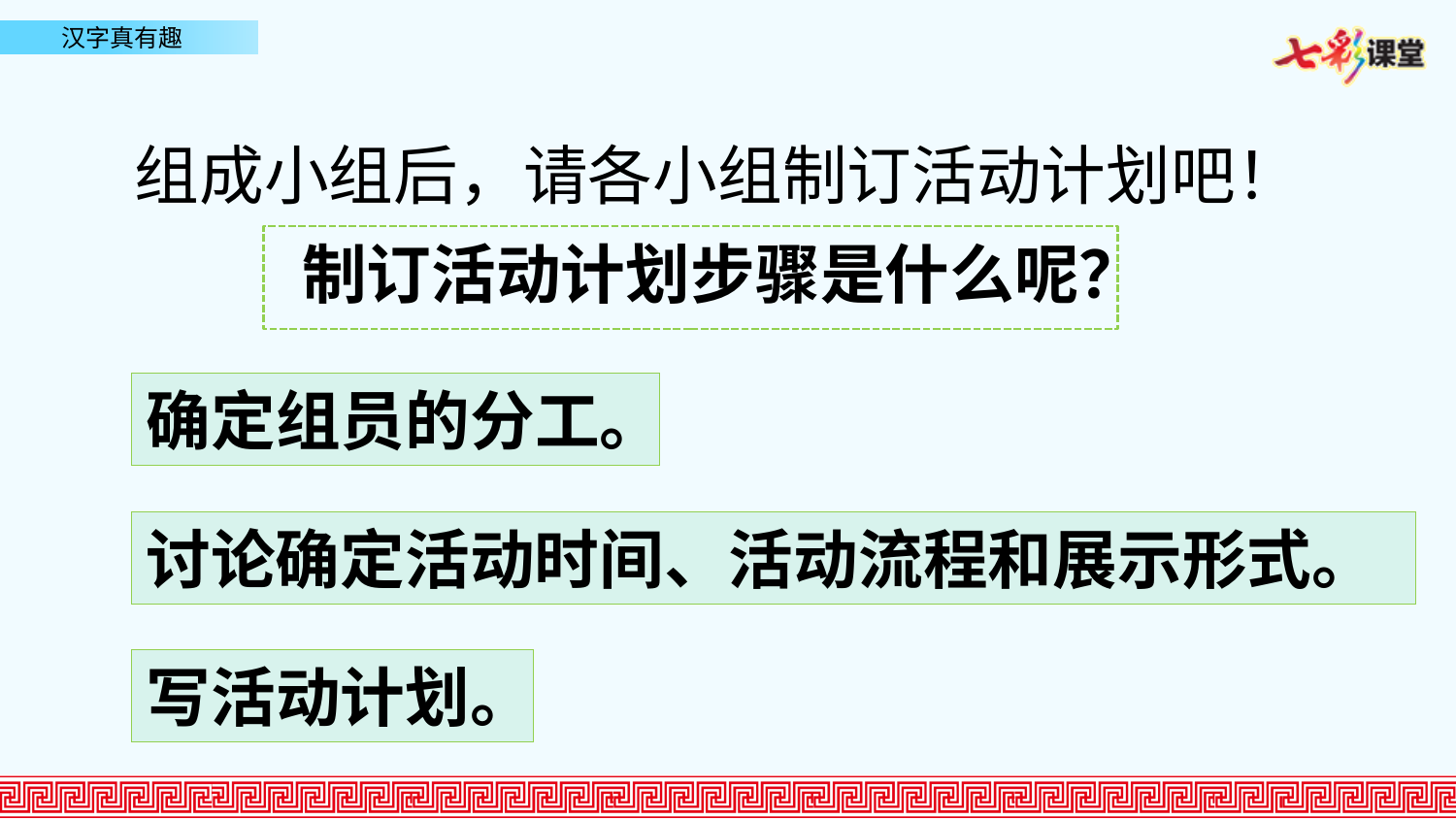

组成小组后，请各小组制订活动计划吧！
制订活动计划步骤是什么呢？
确定组员的分工。
讨论确定活动时间、活动流程和展示形式。
写活动计划。